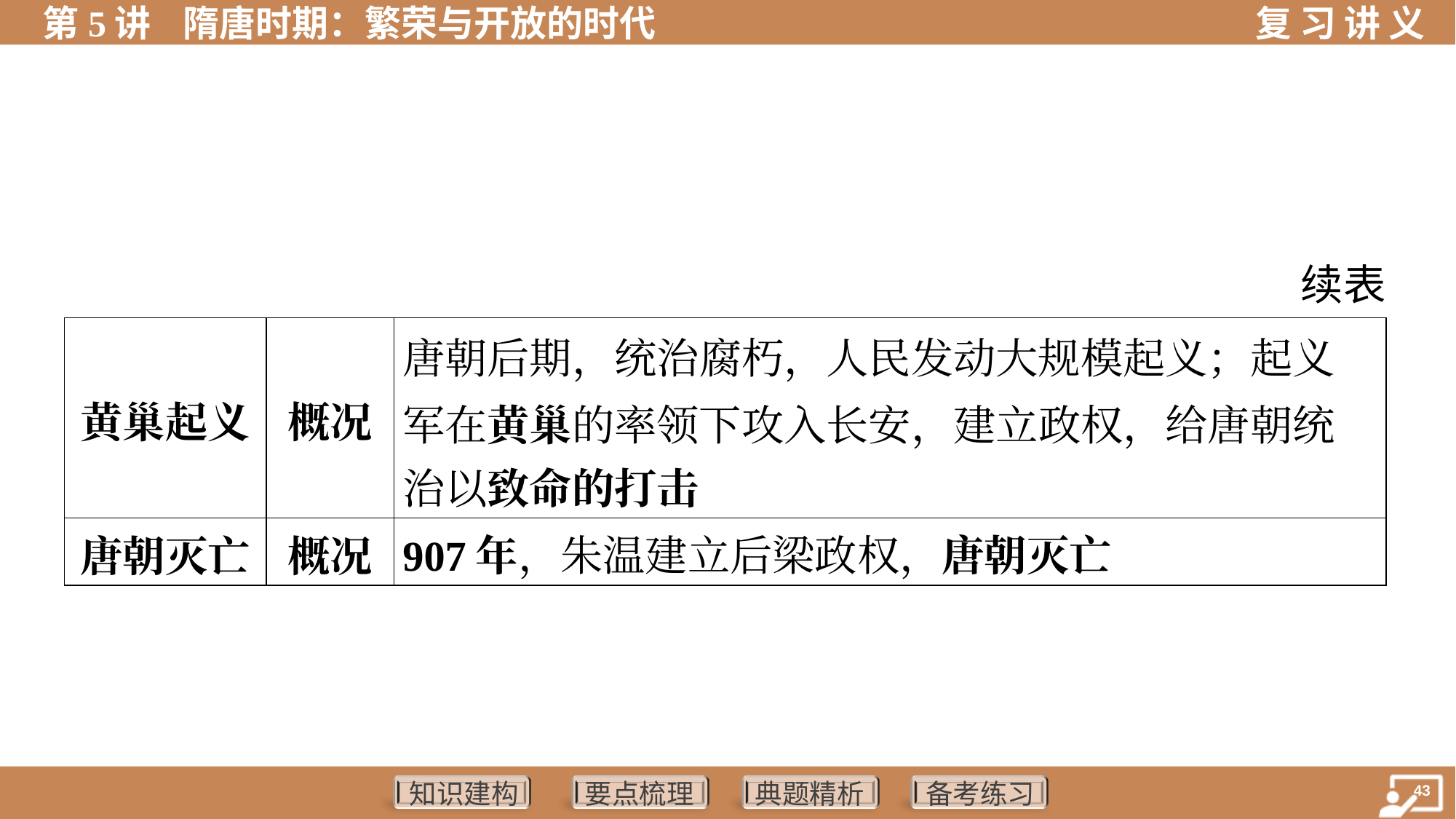

续表
| 黄巢起义 | 概况 | 唐朝后期，统治腐朽，人民发动大规模起义；起义 军在黄巢的率领下攻入长安，建立政权，给唐朝统 治以致命的打击 |
| --- | --- | --- |
| 唐朝灭亡 | 概况 | 907年，朱温建立后梁政权，唐朝灭亡 |